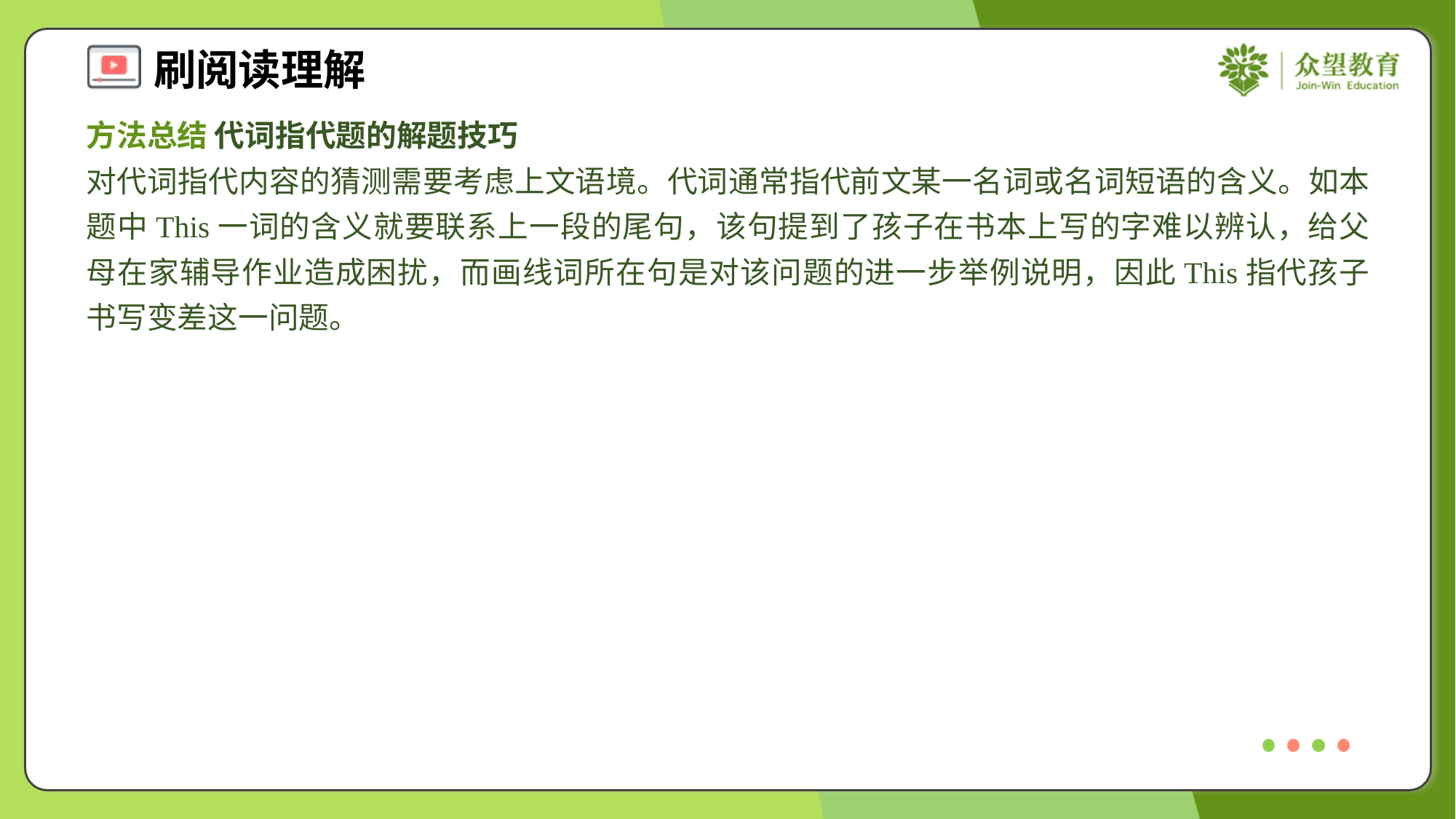

方法总结 代词指代题的解题技巧
对代词指代内容的猜测需要考虑上文语境。代词通常指代前文某一名词或名词短语的含义。如本题中This一词的含义就要联系上一段的尾句，该句提到了孩子在书本上写的字难以辨认，给父母在家辅导作业造成困扰，而画线词所在句是对该问题的进一步举例说明，因此This指代孩子书写变差这一问题。